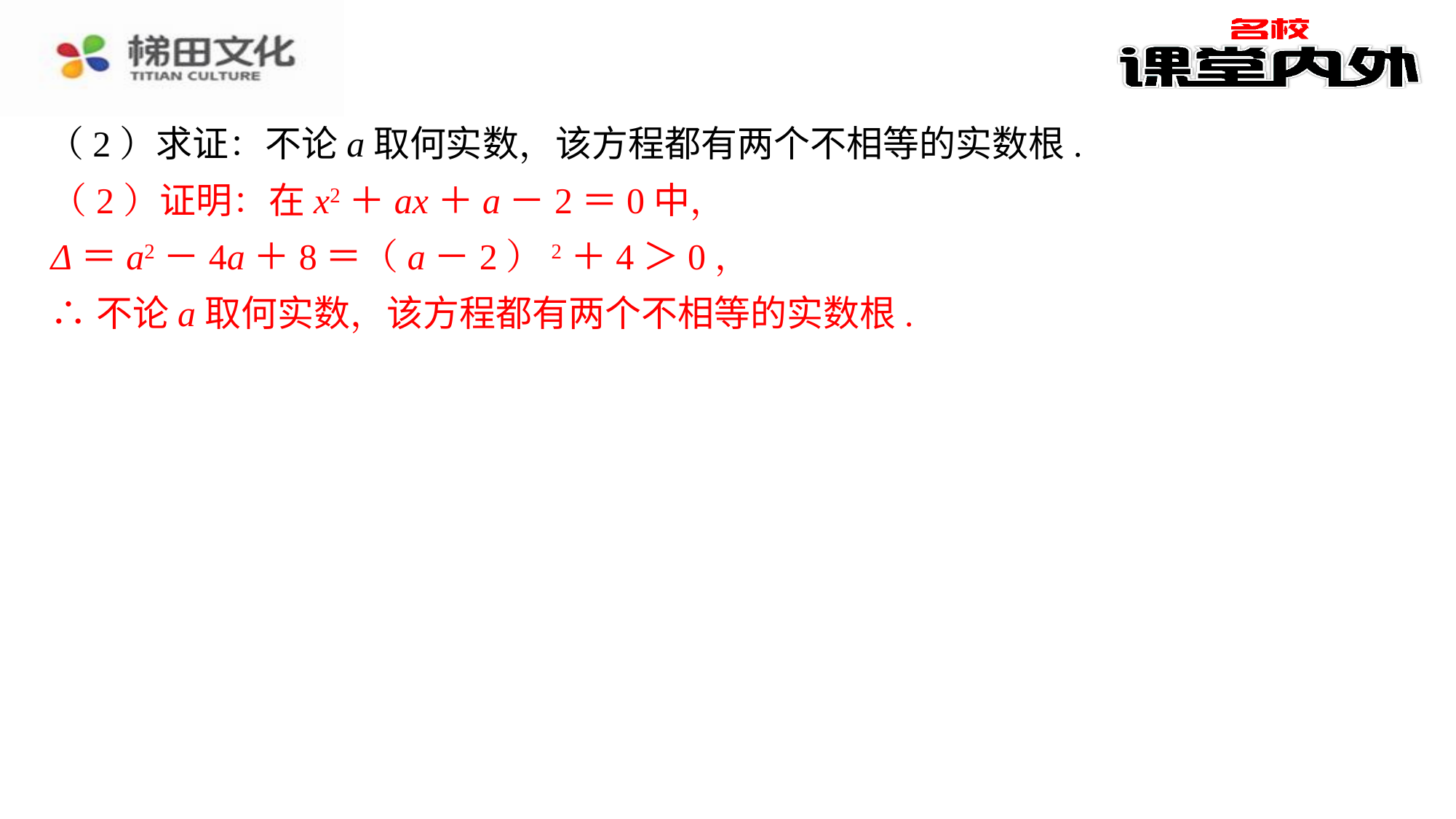

（2）求证：不论a取何实数，该方程都有两个不相等的实数根.
（2）证明：在x2＋ax＋a－2＝0中，
Δ＝a2－4a＋8＝（a－2）2＋4＞0，
∴不论a取何实数，该方程都有两个不相等的实数根.